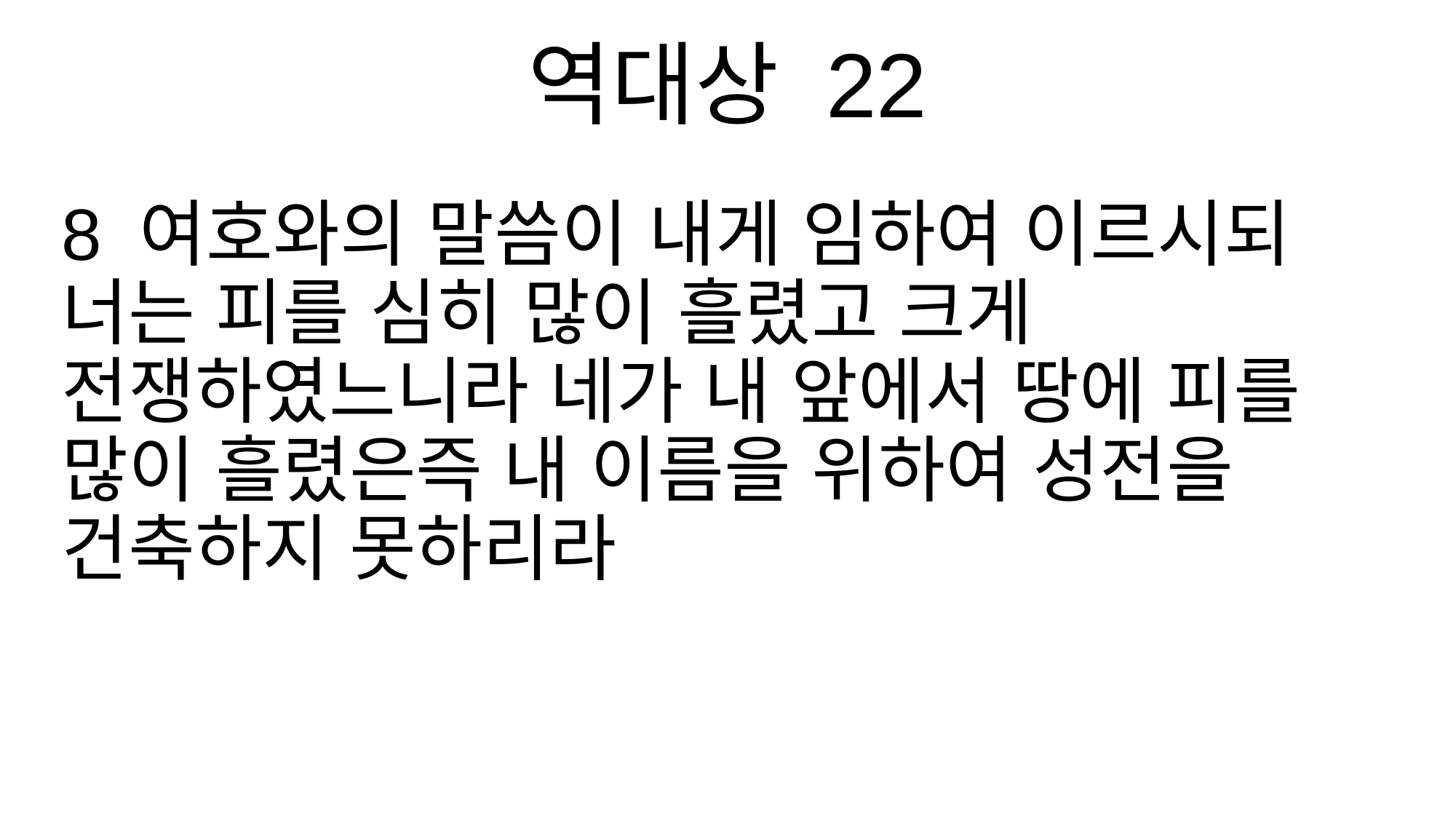

역대상 22
8 여호와의 말씀이 내게 임하여 이르시되 너는 피를 심히 많이 흘렸고 크게 전쟁하였느니라 네가 내 앞에서 땅에 피를 많이 흘렸은즉 내 이름을 위하여 성전을 건축하지 못하리라